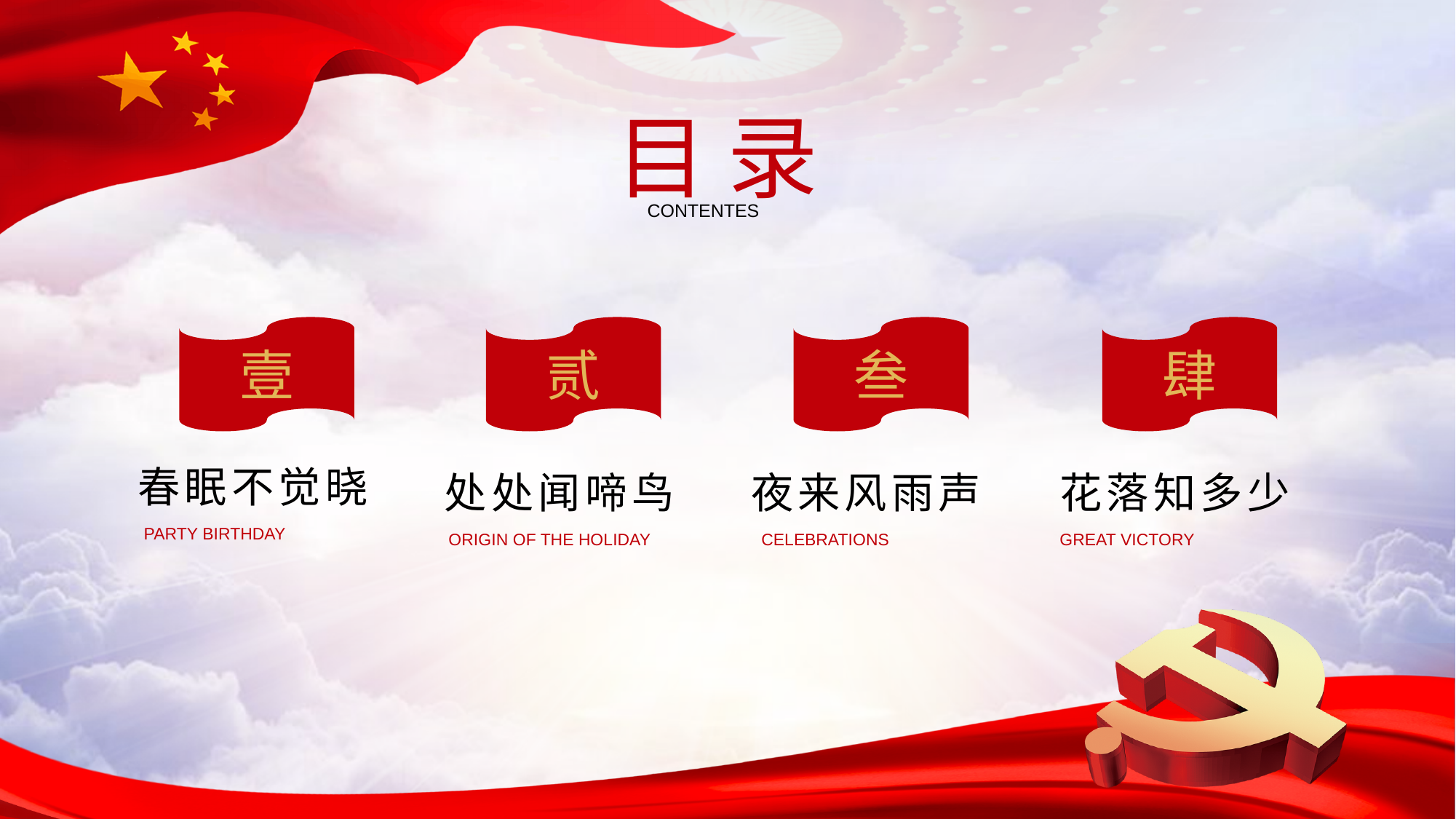

目 录
CONTENTES

壹

贰

叁

肆
春眠不觉晓
PARTY BIRTHDAY
处处闻啼鸟
ORIGIN OF THE HOLIDAY
夜来风雨声
CELEBRATIONS
花落知多少
GREAT VICTORY